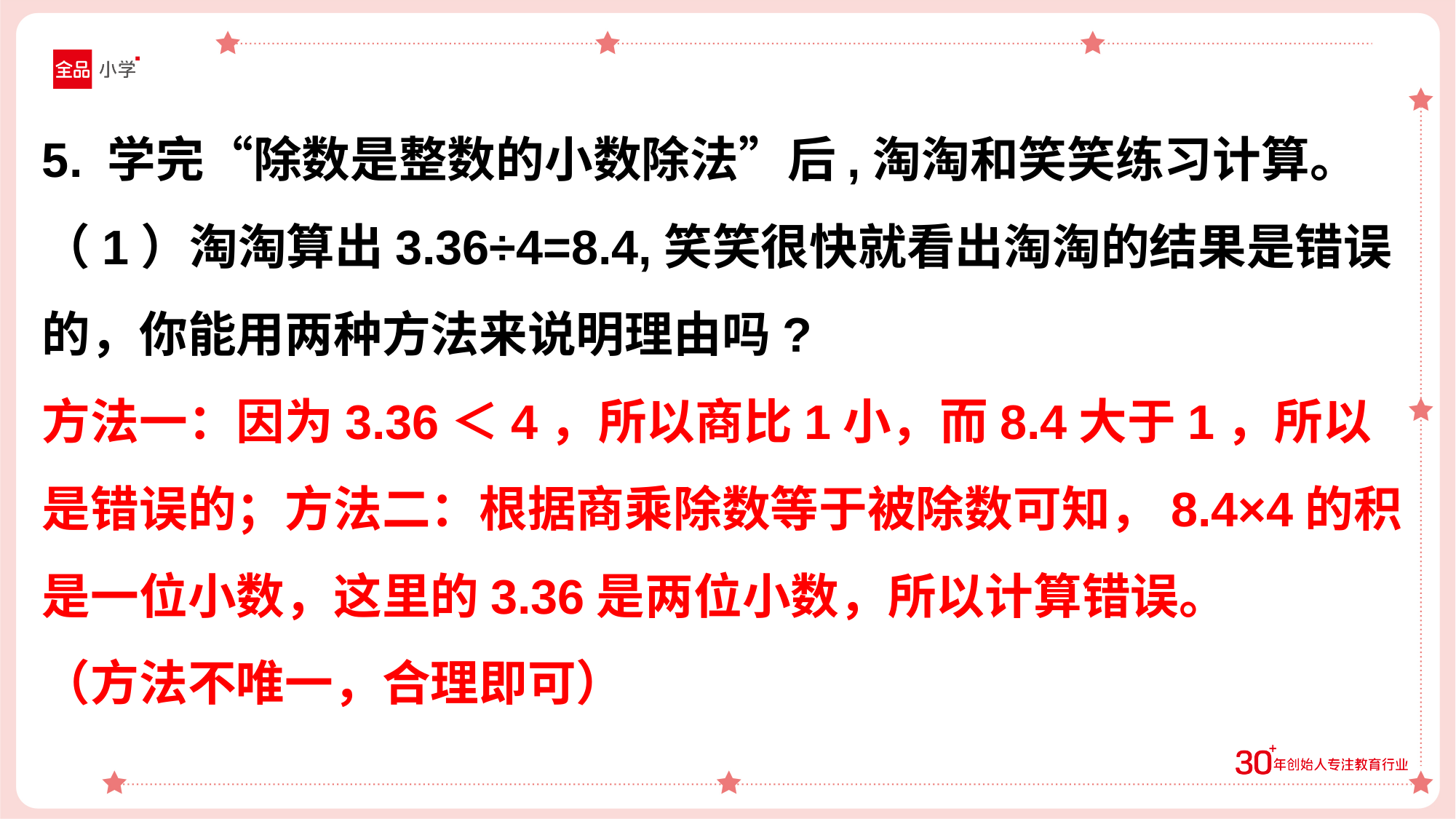

5. 学完“除数是整数的小数除法”后,淘淘和笑笑练习计算。
（1）淘淘算出3.36÷4=8.4,笑笑很快就看出淘淘的结果是错误的，你能用两种方法来说明理由吗?
方法一：因为3.36＜4，所以商比1小，而8.4大于1，所以是错误的；方法二：根据商乘除数等于被除数可知，8.4×4的积是一位小数，这里的3.36是两位小数，所以计算错误。
（方法不唯一，合理即可）